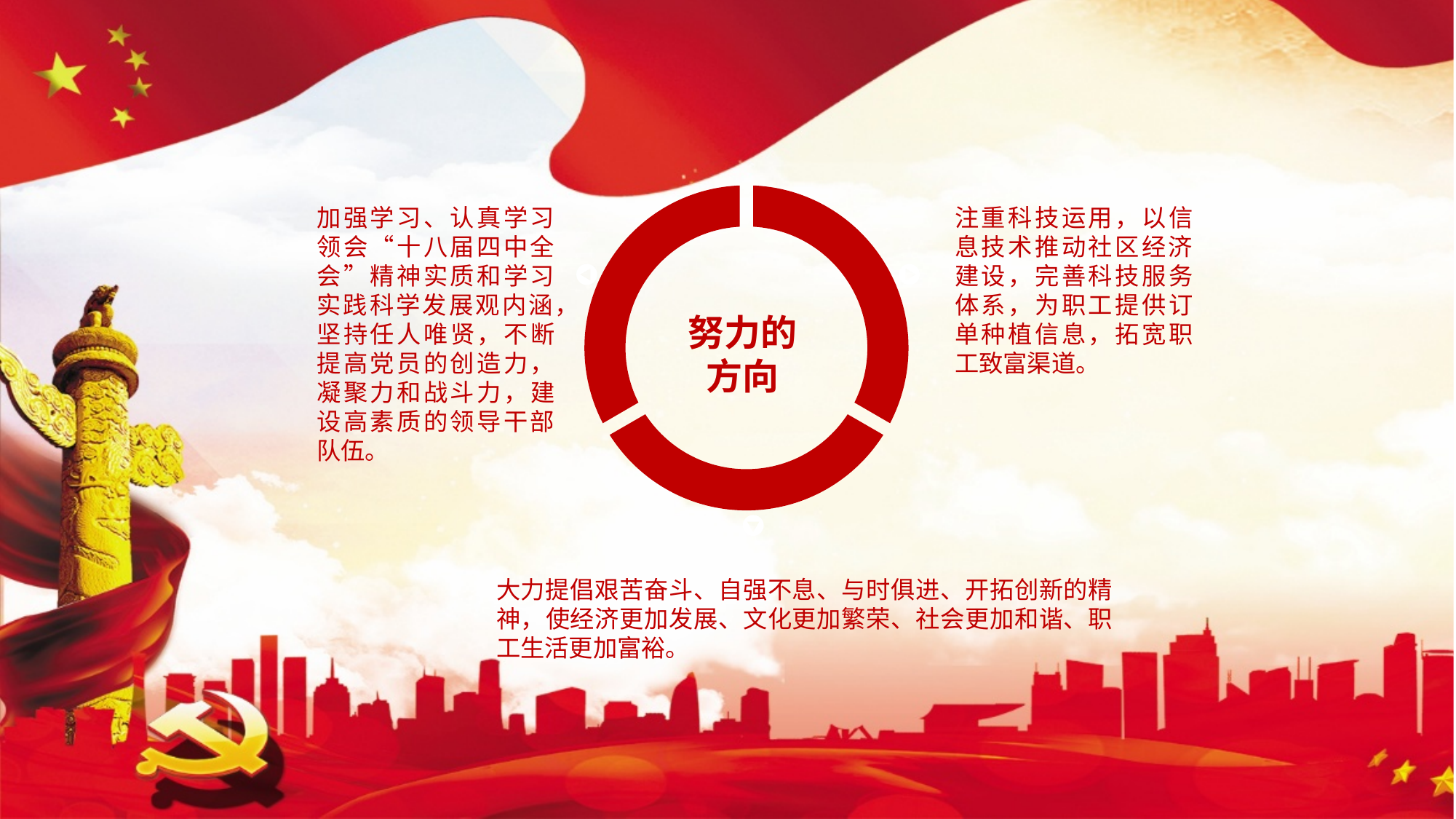

加强学习、认真学习领会“十八届四中全会”精神实质和学习实践科学发展观内涵，坚持任人唯贤，不断提高党员的创造力，凝聚力和战斗力，建设高素质的领导干部队伍。
注重科技运用，以信息技术推动社区经济建设，完善科技服务体系，为职工提供订单种植信息，拓宽职工致富渠道。

努力的方向

大力提倡艰苦奋斗、自强不息、与时俱进、开拓创新的精神，使经济更加发展、文化更加繁荣、社会更加和谐、职工生活更加富裕。